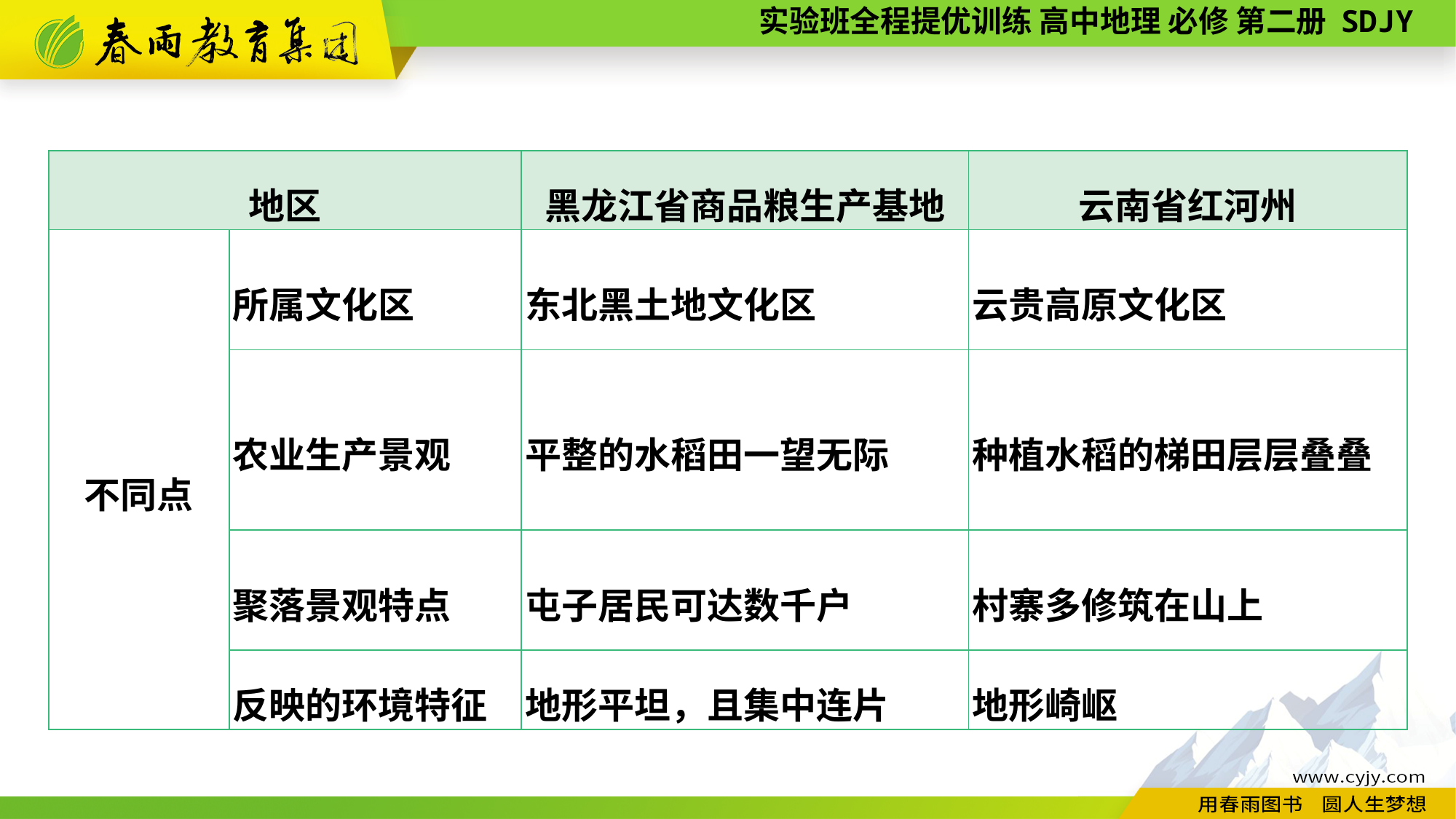

| 地区 |  | 黑龙江省商品粮生产基地 | 云南省红河州 |
| --- | --- | --- | --- |
| 不同点 | 所属文化区 | 东北黑土地文化区 | 云贵高原文化区 |
|  | 农业生产景观 | 平整的水稻田一望无际 | 种植水稻的梯田层层叠叠 |
|  | 聚落景观特点 | 屯子居民可达数千户 | 村寨多修筑在山上 |
|  | 反映的环境特征 | 地形平坦，且集中连片 | 地形崎岖 |